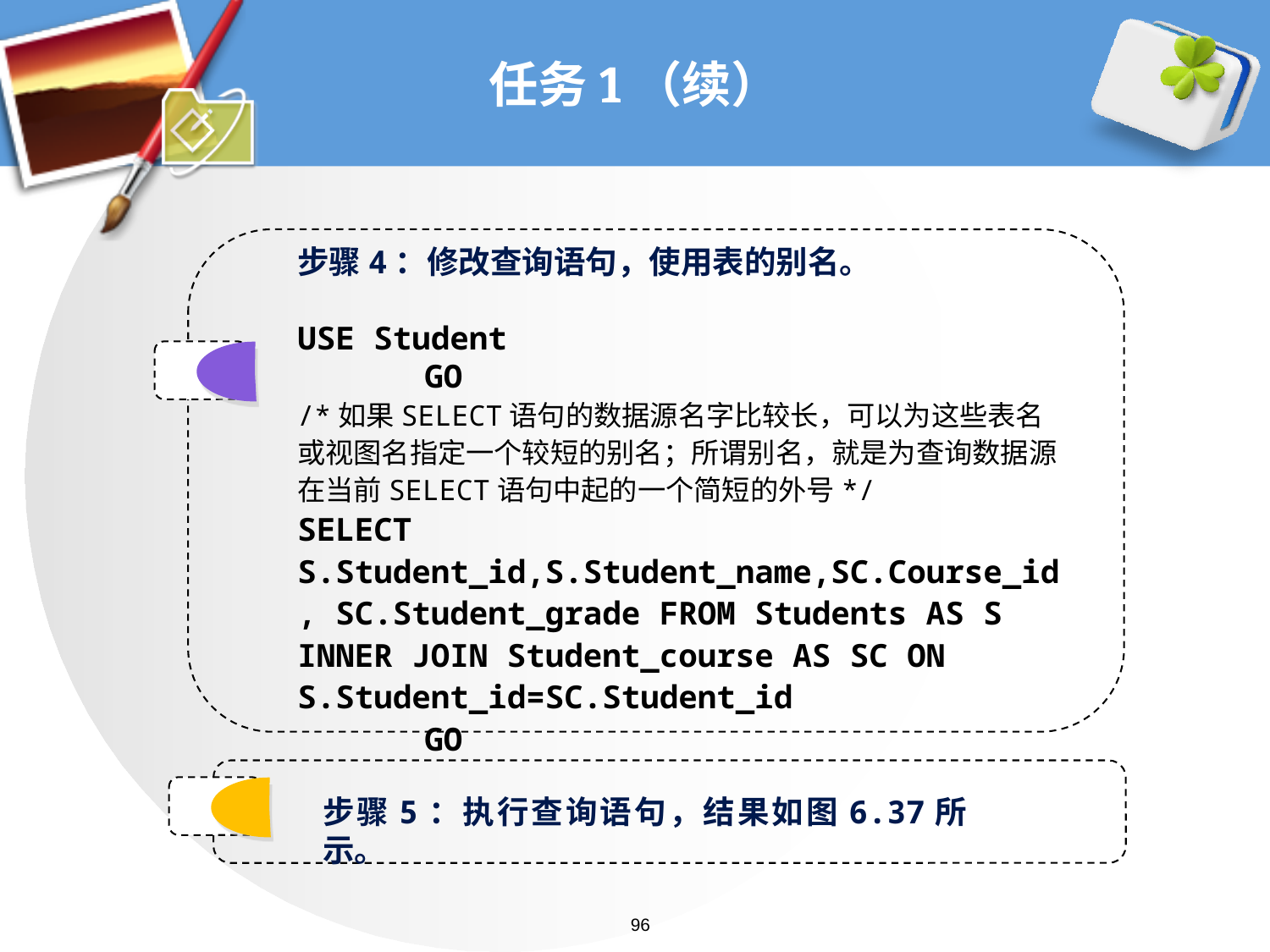

# 任务1（续）

步骤4：修改查询语句，使用表的别名。

USE Student
	GO
/*如果SELECT语句的数据源名字比较长，可以为这些表名或视图名指定一个较短的别名；所谓别名，就是为查询数据源在当前SELECT语句中起的一个简短的外号*/
SELECT S.Student_id,S.Student_name,SC.Course_id, SC.Student_grade FROM Students AS S INNER JOIN Student_course AS SC ON S.Student_id=SC.Student_id
	GO

步骤5：执行查询语句，结果如图6.37所示。
96